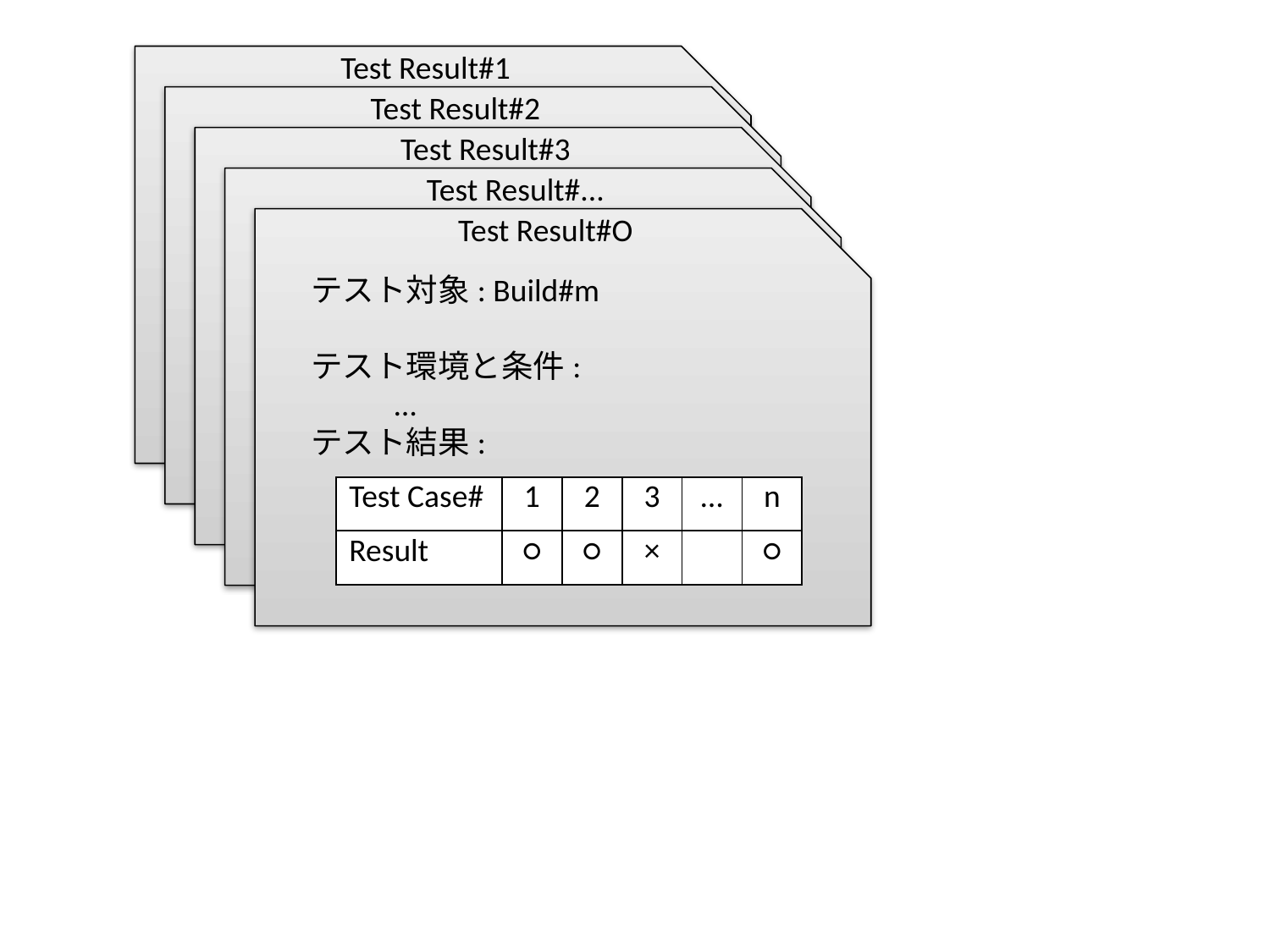

Test Result#1

     テスト対象としたビルド#: m

     テスト環境と条件:
	…
     テスト結果:

Test Result#2

     テスト対象としたビルド#: m

     テスト環境と条件:
	…
     テスト結果:

Test Result#3

     テスト対象としたビルド#: m

     テスト環境と条件:
	…
     テスト結果:

Test Result#...

     テスト対象としたビルド#: m

     テスト環境と条件:
	…
     テスト結果:

Test Result#O

     テスト対象: Build#m

     テスト環境と条件:
	…
     テスト結果:

| Test Case# | 1 | 2 | 3 | … | n |
| --- | --- | --- | --- | --- | --- |
| Result | ○ | ○ | × |  | ○ |